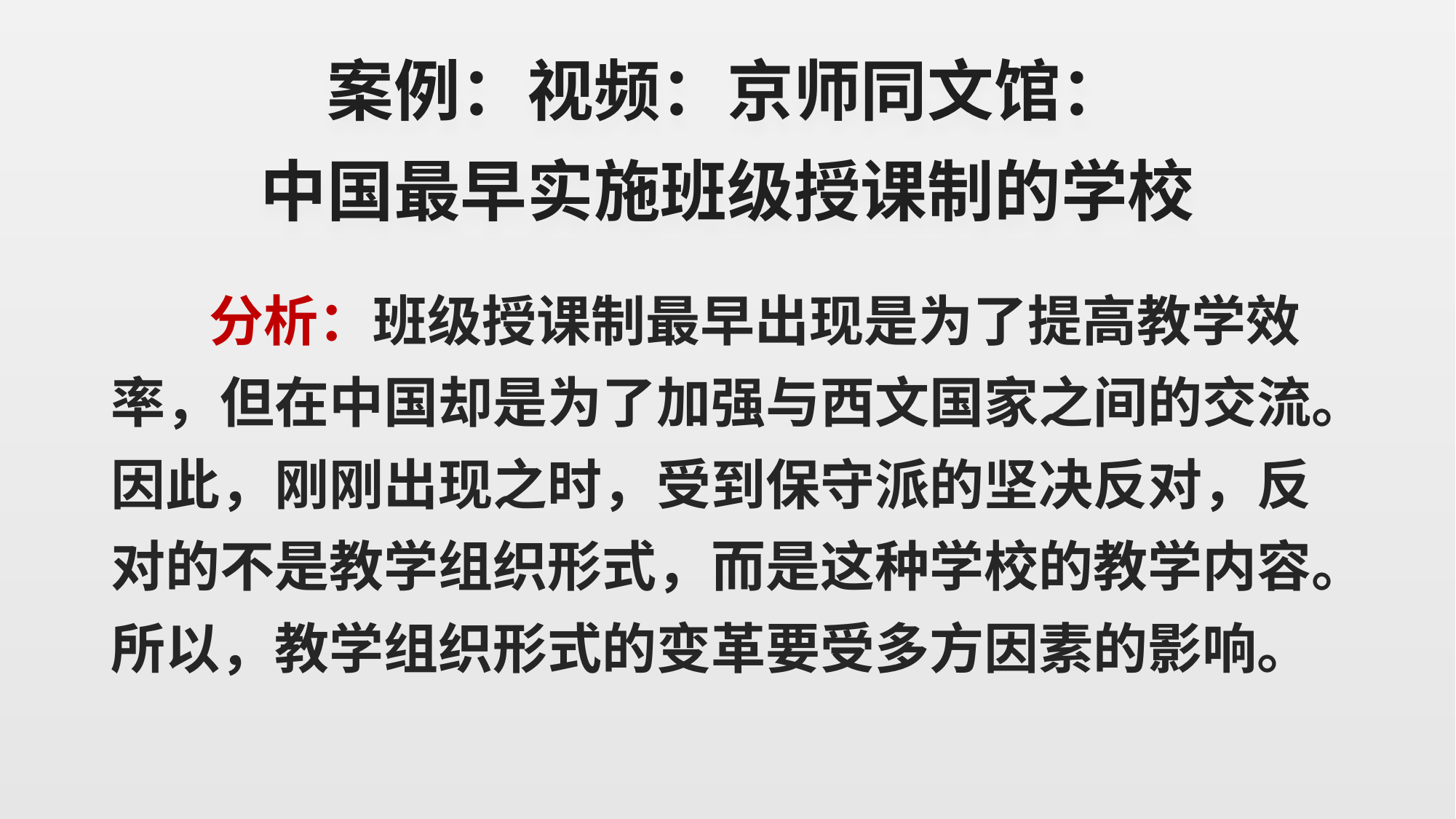

# 案例：视频：京师同文馆： 中国最早实施班级授课制的学校
       分析：班级授课制最早出现是为了提高教学效率，但在中国却是为了加强与西文国家之间的交流。因此，刚刚出现之时，受到保守派的坚决反对，反对的不是教学组织形式，而是这种学校的教学内容。所以，教学组织形式的变革要受多方因素的影响。